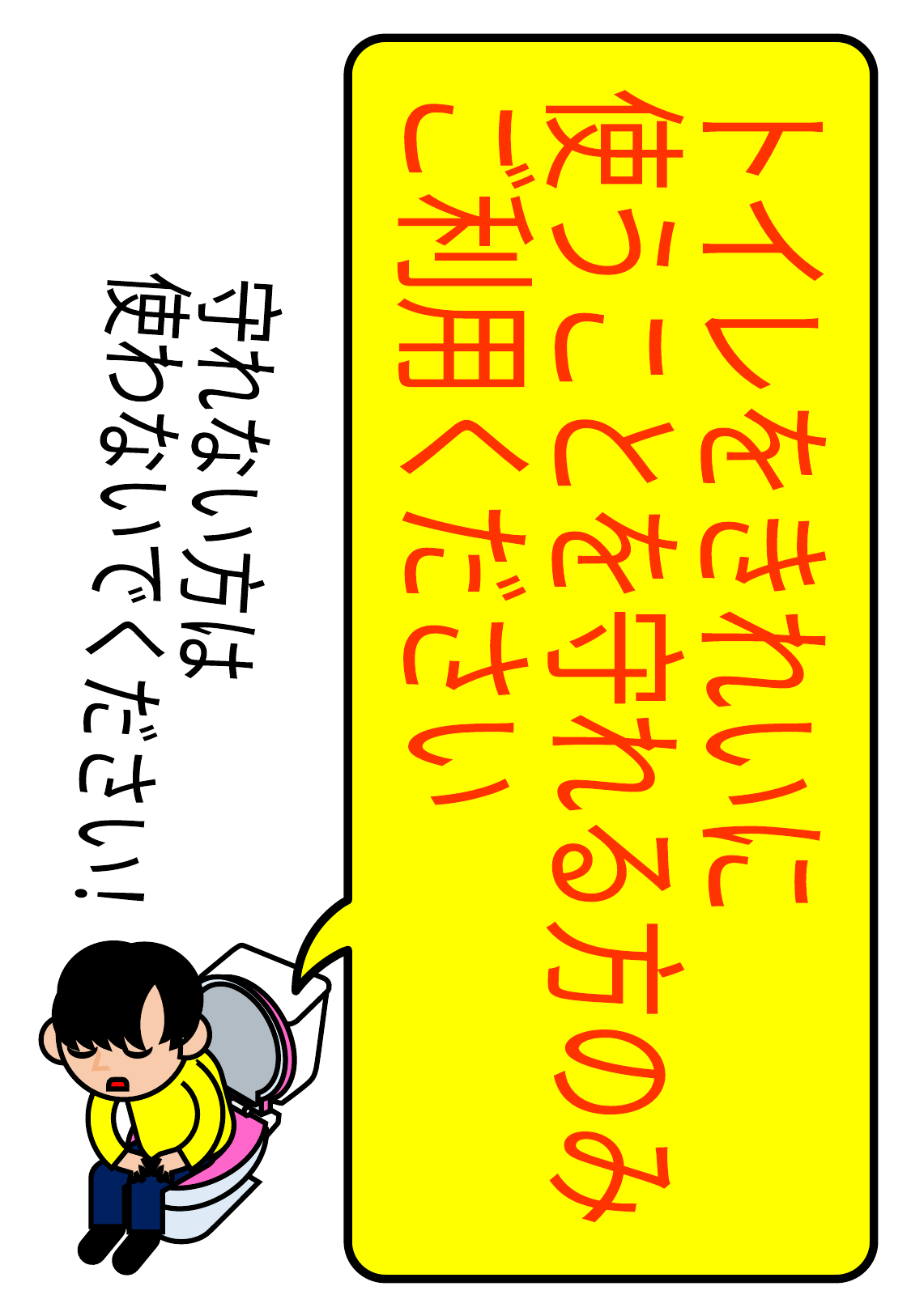

トイレをきれいに
使うことを守れる方のみ
ご利用ください
守れない方は
使わないでください！